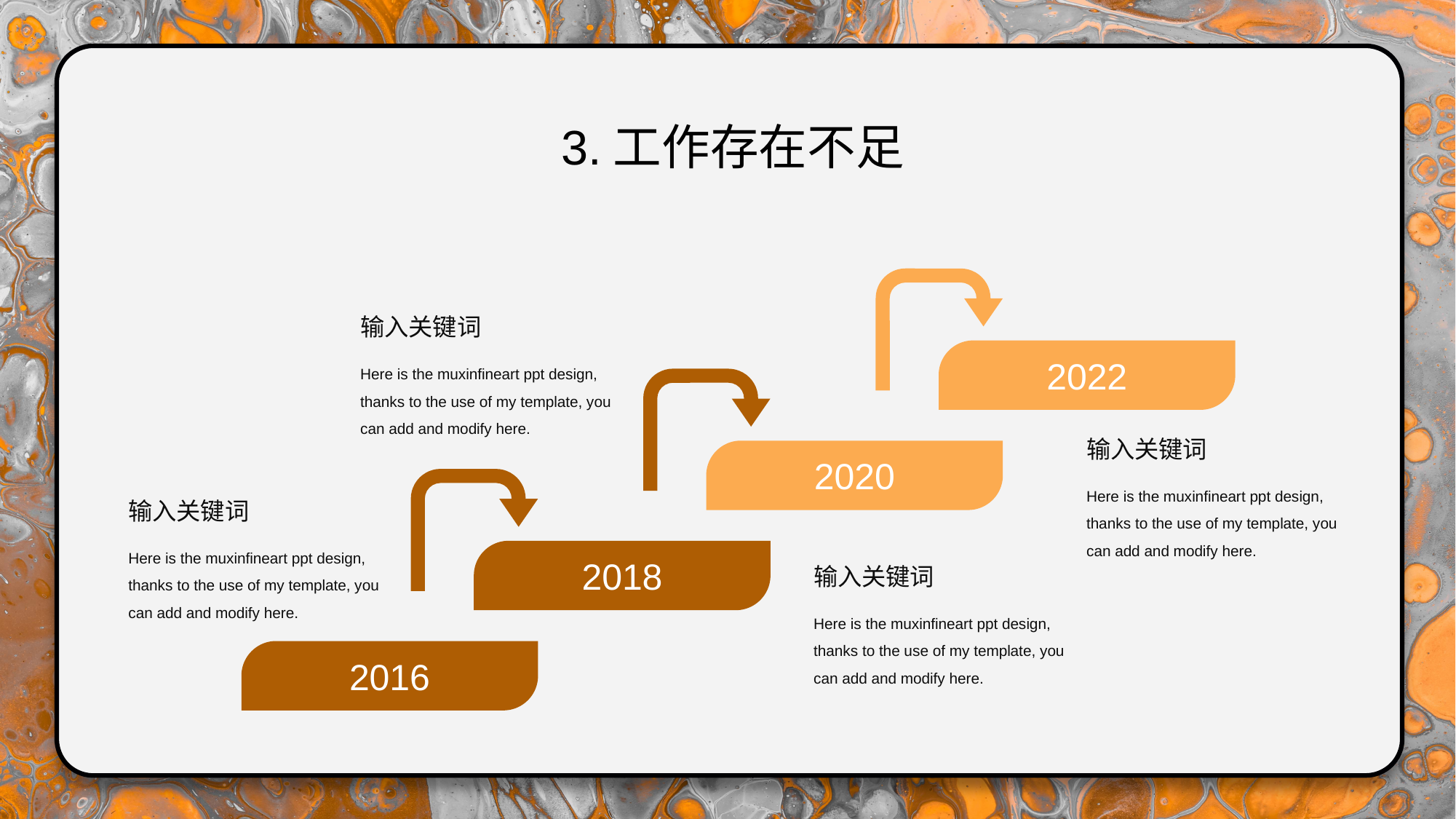

3.工作存在不足

输入关键词
Here is the muxinfineart ppt design, thanks to the use of my template, you can add and modify here.
2022

输入关键词
Here is the muxinfineart ppt design, thanks to the use of my template, you can add and modify here.
2020

输入关键词
Here is the muxinfineart ppt design, thanks to the use of my template, you can add and modify here.
2018
输入关键词
Here is the muxinfineart ppt design, thanks to the use of my template, you can add and modify here.
2016